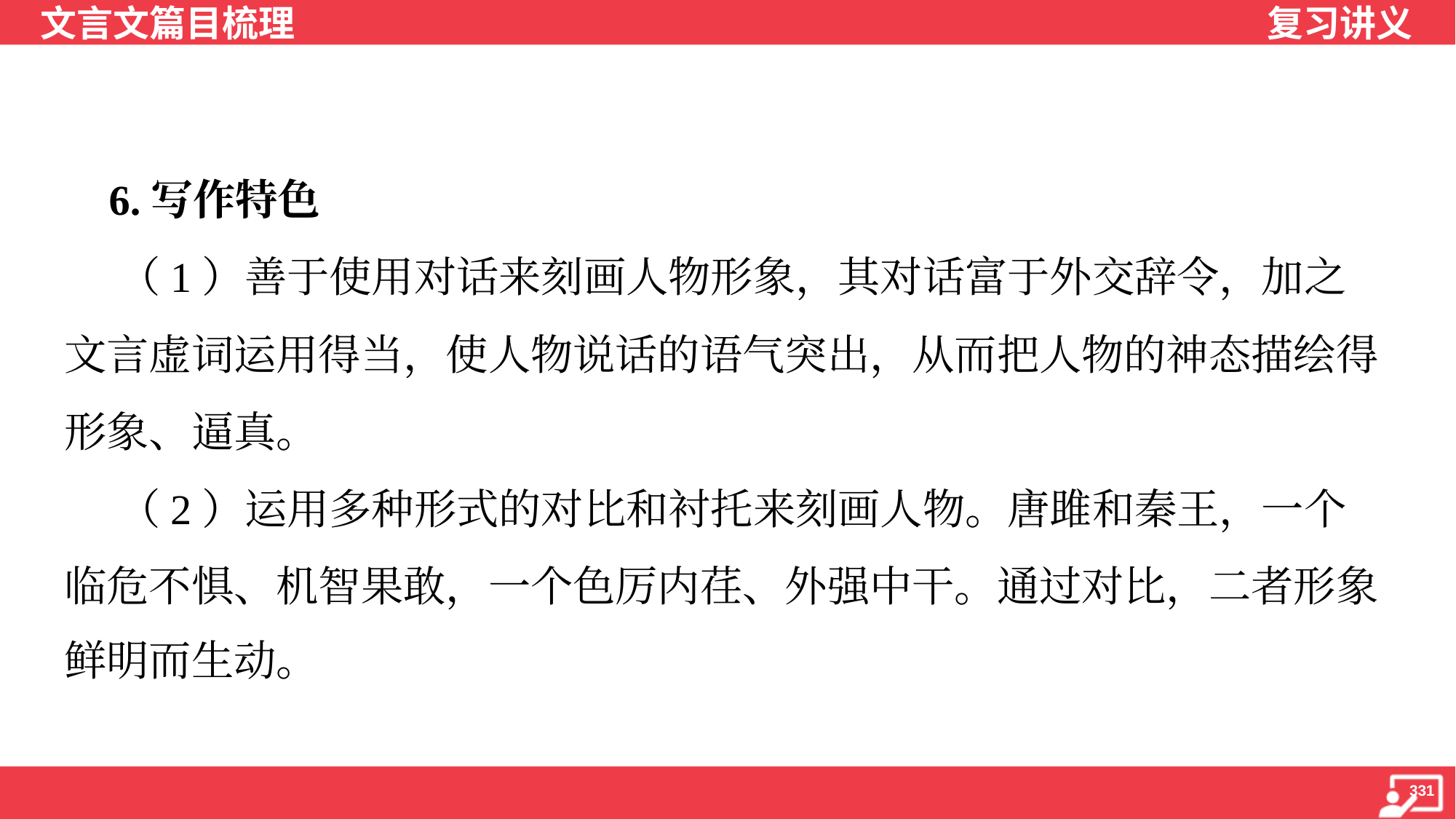

6.写作特色
    （1）善于使用对话来刻画人物形象，其对话富于外交辞令，加之
文言虚词运用得当，使人物说话的语气突出，从而把人物的神态描绘得
形象、逼真。
    （2）运用多种形式的对比和衬托来刻画人物。唐雎和秦王，一个
临危不惧、机智果敢，一个色厉内荏、外强中干。通过对比，二者形象
鲜明而生动。